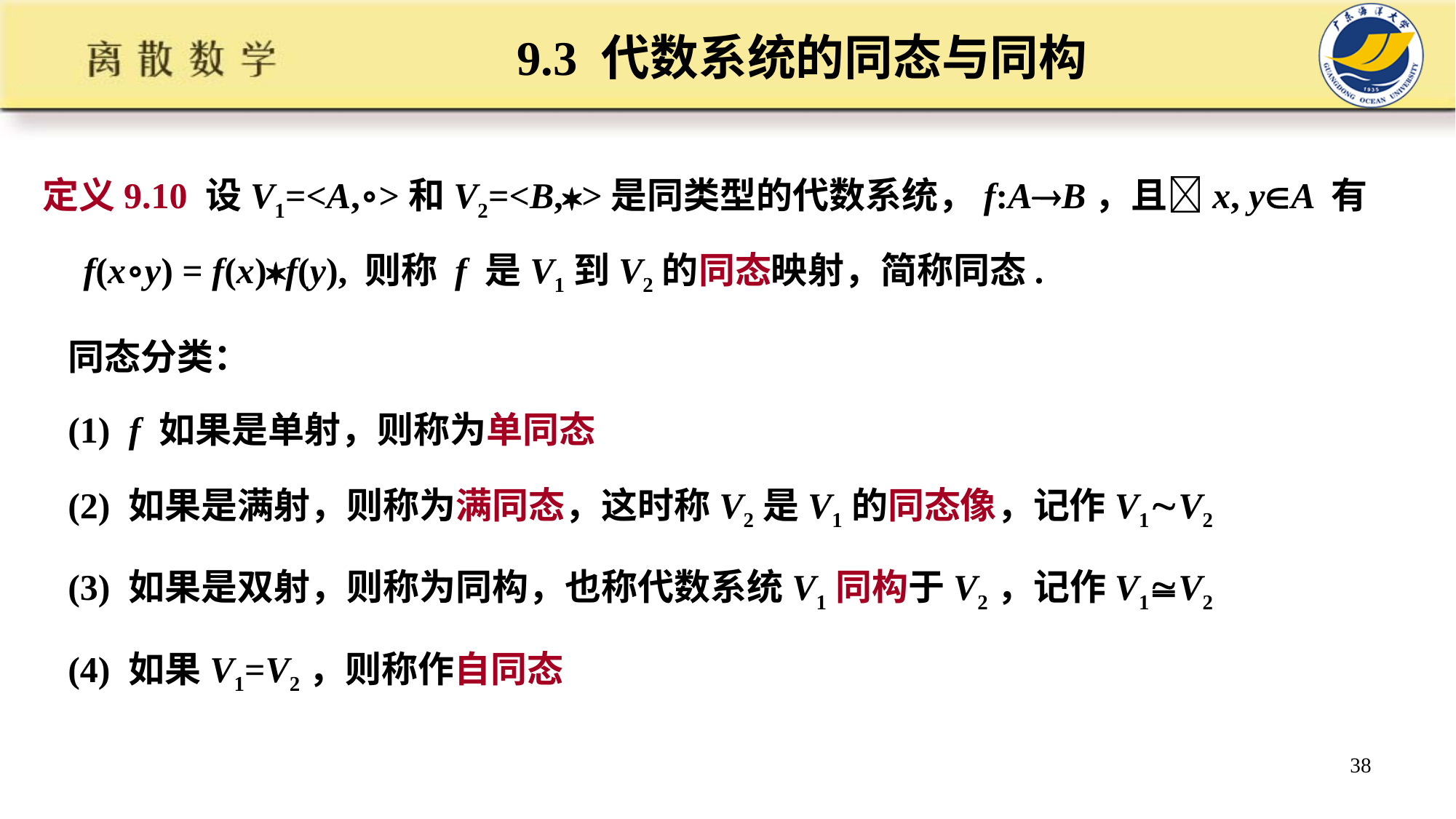

# 9.3 代数系统的同态与同构
定义9.10 设V1=<A,∘>和V2=<B,∗>是同类型的代数系统，f:A→B，且∀x, y∈A 有  f(x∘y) = f(x)∗f(y), 则称 f 是V1到V2的同态映射，简称同态.
同态分类：
(1)  f 如果是单射，则称为单同态
(2) 如果是满射，则称为满同态，这时称V2是V1的同态像，记作V1∼V2
(3) 如果是双射，则称为同构，也称代数系统V1同构于V2，记作V1≅V2
(4) 如果V1=V2，则称作自同态
38